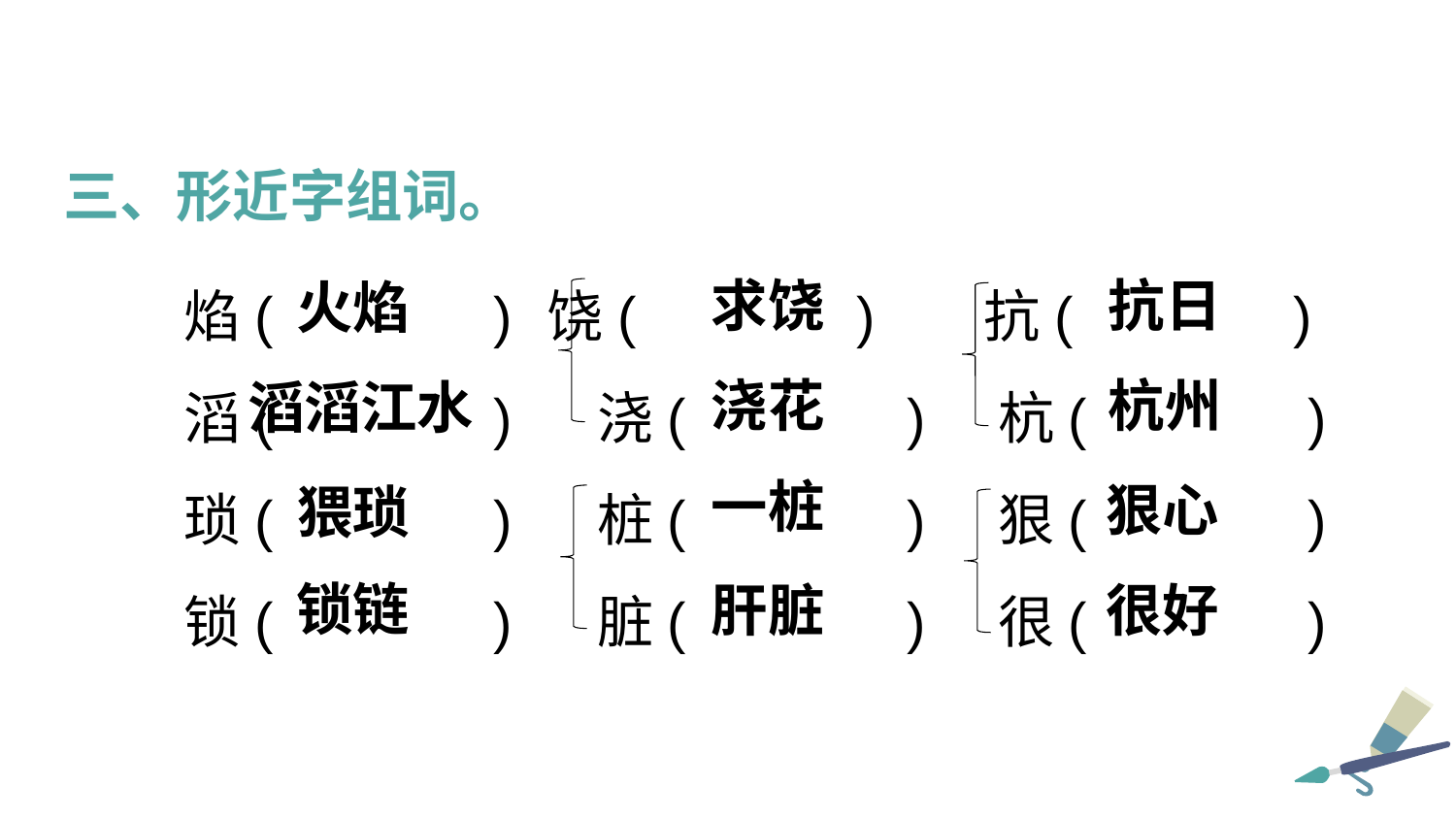

三、形近字组词。
焰(              )	饶(              )	抗(              )
滔(              )	浇(              )	杭(              )
琐(              )	桩(              )	狠(              )
锁(              )	脏(              )	很(              )
求饶
抗日
火焰

浇花
杭州
滔滔江水
一桩
狠心
猥琐

锁链
肝脏
很好